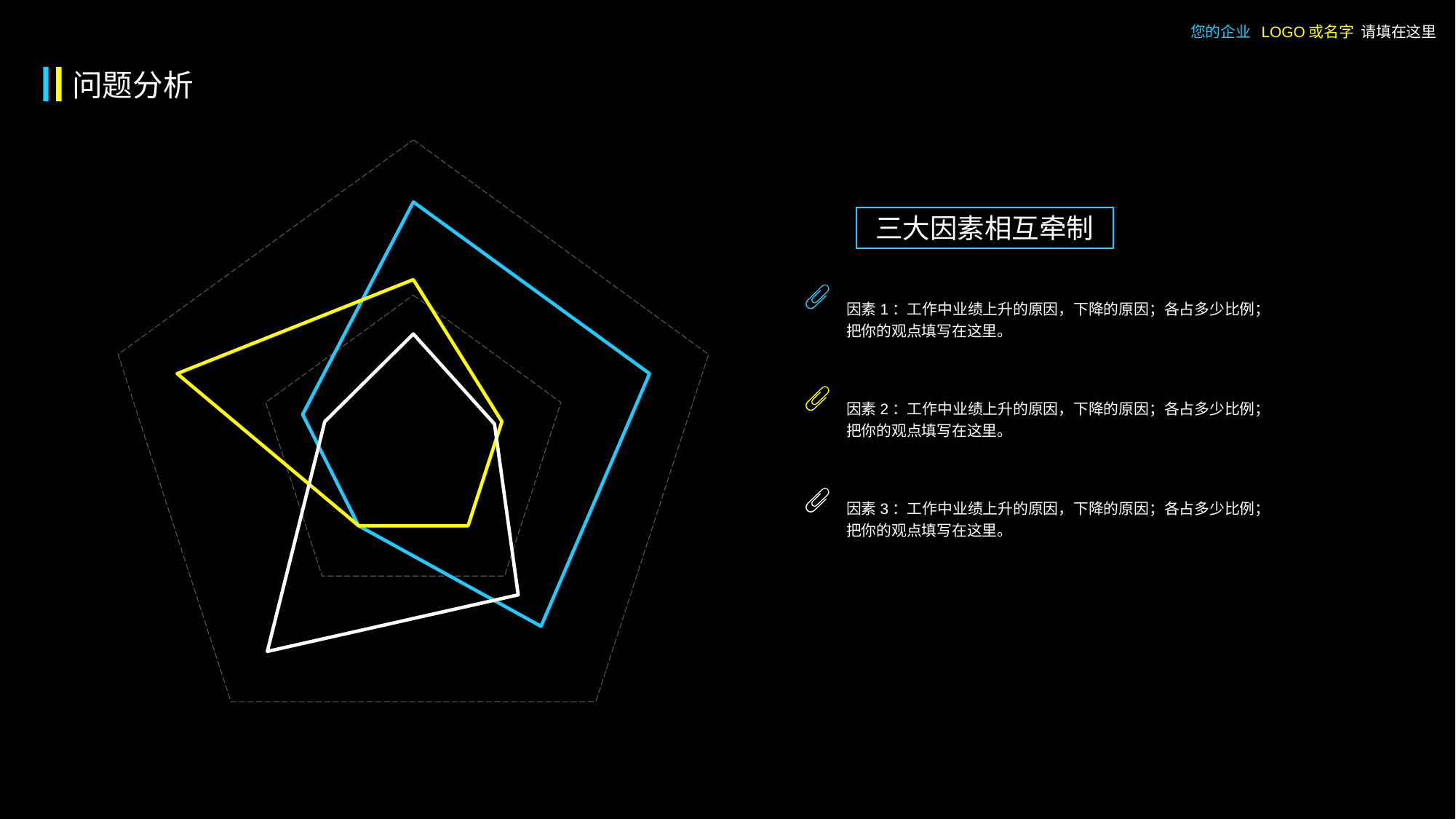

您的企业  LOGO或名字  请填在这里
问题分析

### Chart

| Category | 系列1 | 系列2 | 系列3 |
|---|---|---|---|
| 类别1 | 32.0 | 22.0 | 15.0 |
| 类别2 | 32.0 | 12.0 | 11.0 |
| 类别3 | 28.0 | 12.0 | 23.0 |
| 类别4 | 12.0 | 12.0 | 32.0 |
| 类别5 | 15.0 | 32.0 | 12.0 |
三大因素相互牵制

因素1：工作中业绩上升的原因，下降的原因；各占多少比例；把你的观点填写在这里。

因素2：工作中业绩上升的原因，下降的原因；各占多少比例；把你的观点填写在这里。

因素3：工作中业绩上升的原因，下降的原因；各占多少比例；把你的观点填写在这里。